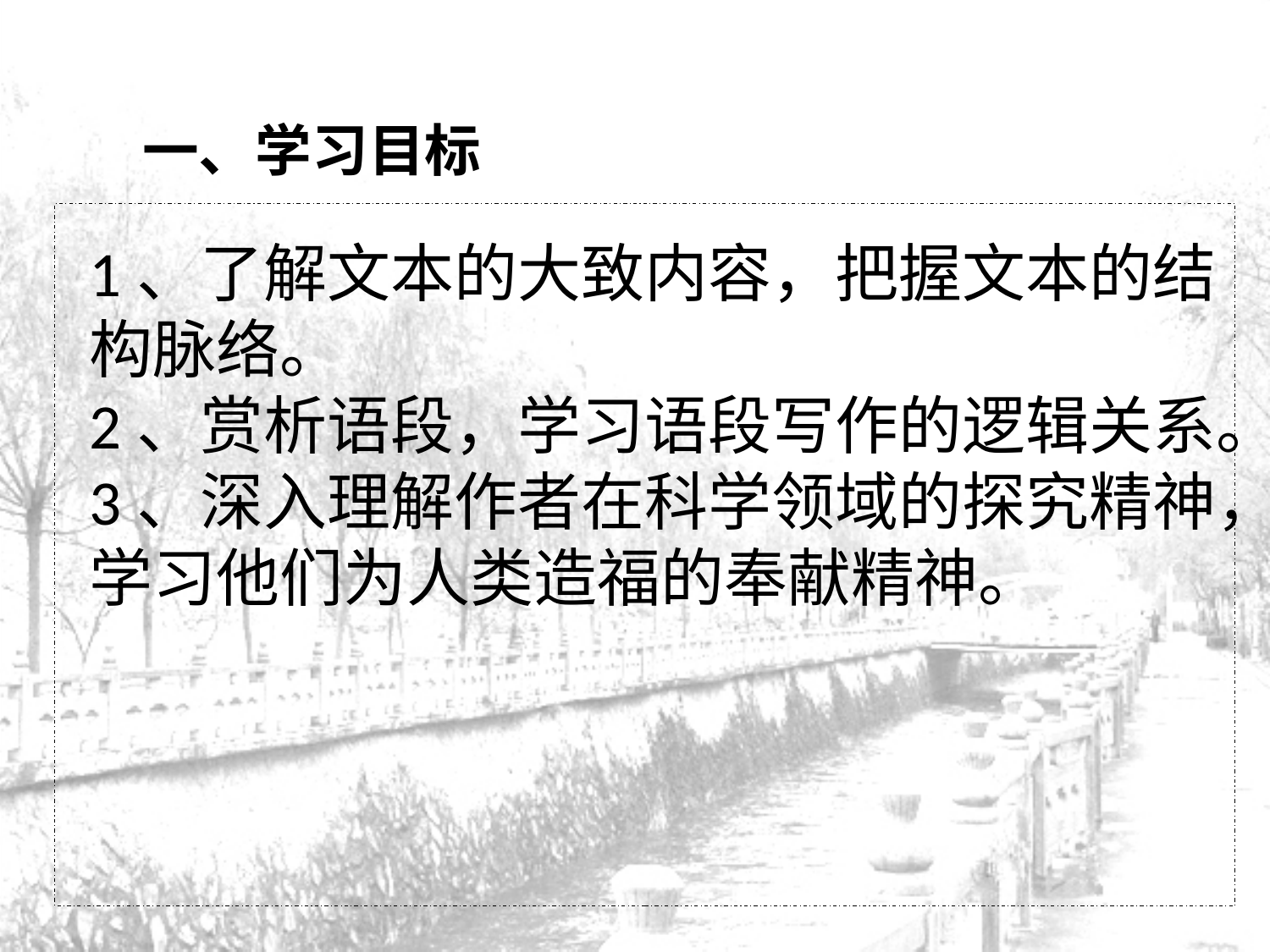

一、学习目标

1、了解文本的大致内容，把握文本的结构脉络。
2、赏析语段，学习语段写作的逻辑关系。
3、深入理解作者在科学领域的探究精神，学习他们为人类造福的奉献精神。